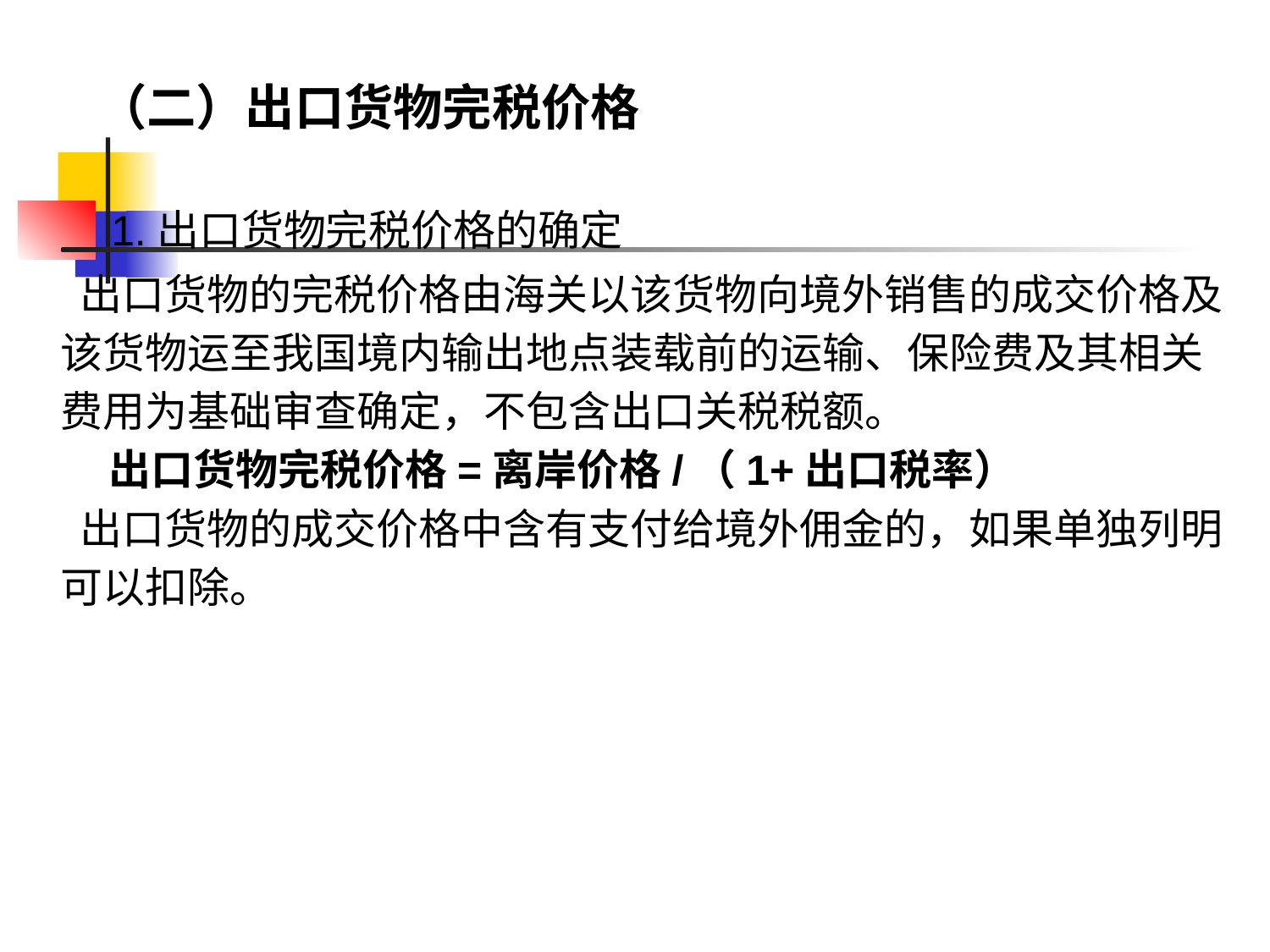

# （二）出口货物完税价格
     1.出口货物完税价格的确定
      出口货物的完税价格由海关以该货物向境外销售的成交价格及该货物运至我国境内输出地点装载前的运输、保险费及其相关费用为基础审查确定，不包含出口关税税额。
         出口货物完税价格=离岸价格/（1+出口税率）
      出口货物的成交价格中含有支付给境外佣金的，如果单独列明可以扣除。